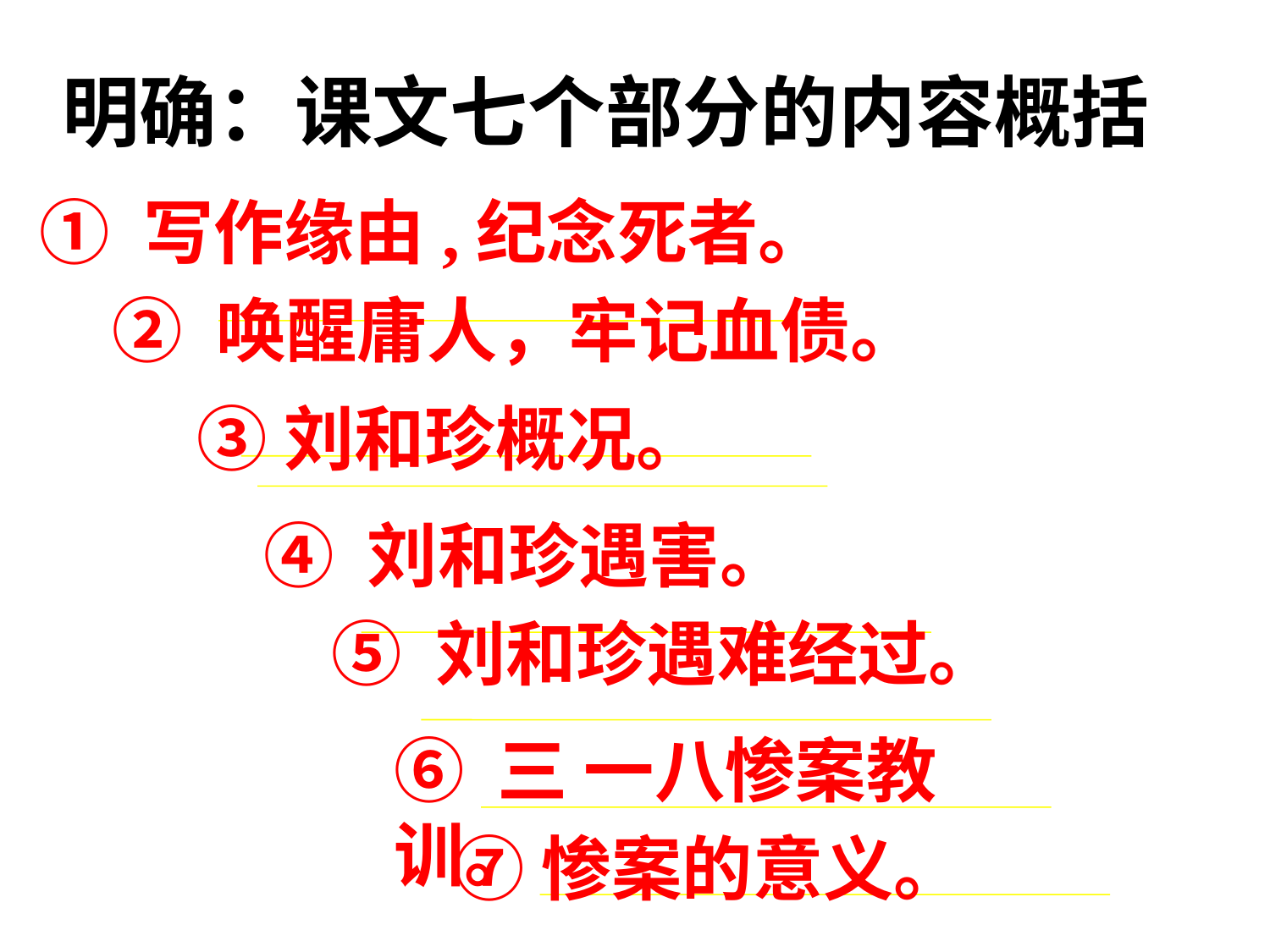

明确：课文七个部分的内容概括
① 写作缘由,纪念死者。
② 唤醒庸人，牢记血债。

③刘和珍概况。

④ 刘和珍遇害。
⑤ 刘和珍遇难经过。

⑥ 三 一八惨案教训。

⑦惨案的意义。